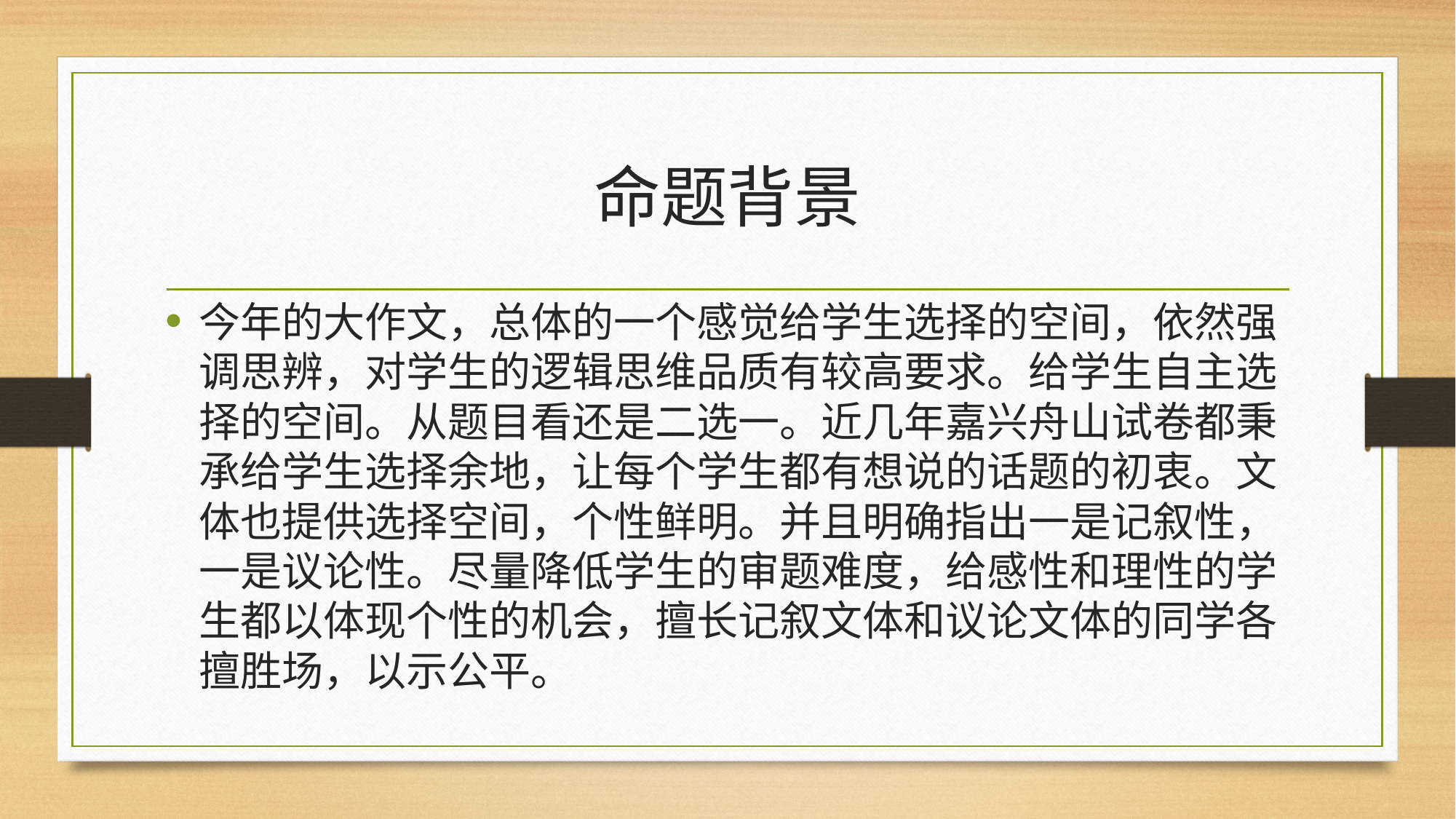

# 命题背景
今年的大作文，总体的一个感觉给学生选择的空间，依然强调思辨，对学生的逻辑思维品质有较高要求。给学生自主选择的空间。从题目看还是二选一。近几年嘉兴舟山试卷都秉承给学生选择余地，让每个学生都有想说的话题的初衷。文体也提供选择空间，个性鲜明。并且明确指出一是记叙性，一是议论性。尽量降低学生的审题难度，给感性和理性的学生都以体现个性的机会，擅长记叙文体和议论文体的同学各擅胜场，以示公平。